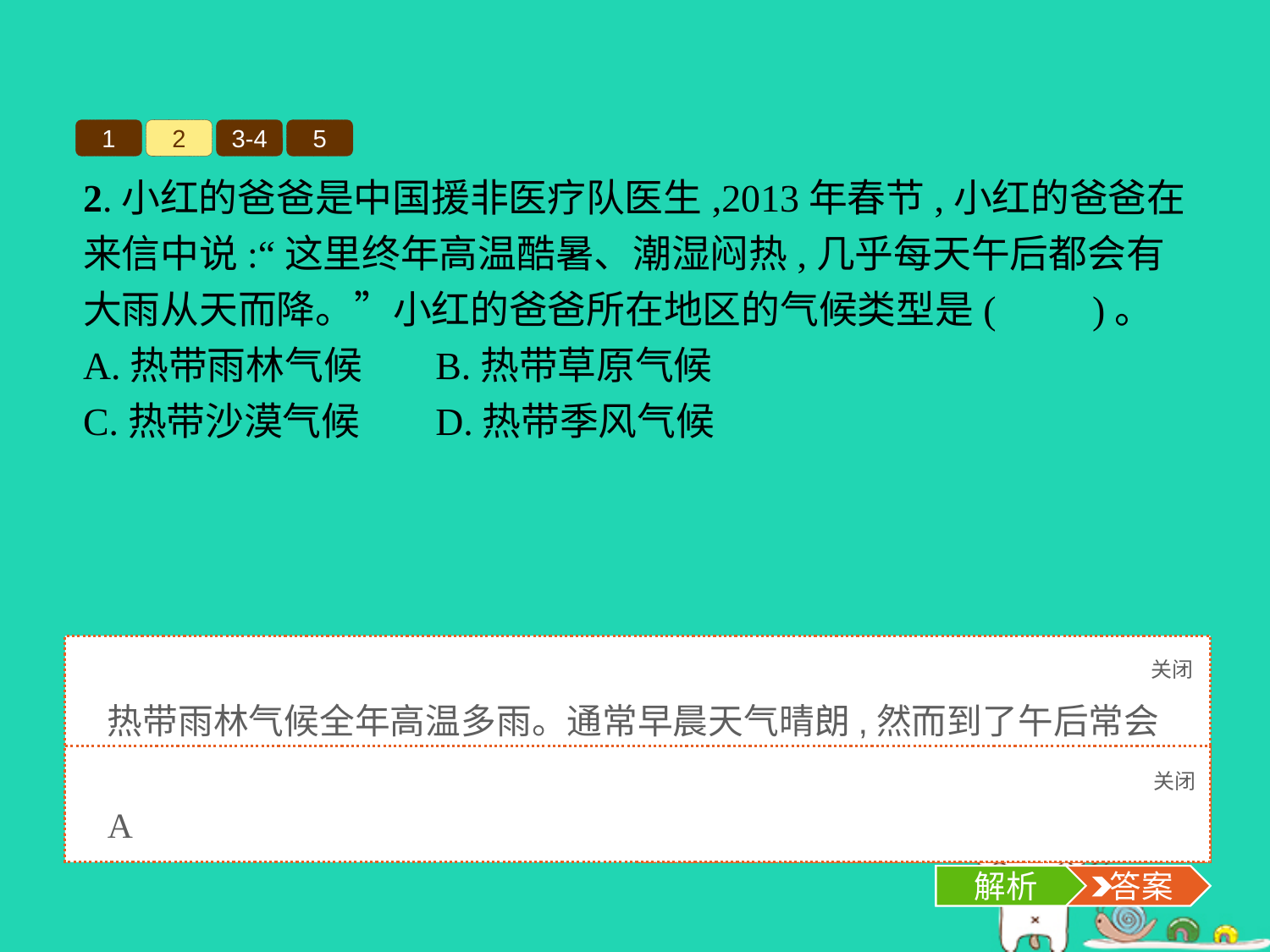

1
2
3-4
5
2.小红的爸爸是中国援非医疗队医生,2013年春节,小红的爸爸在来信中说:“这里终年高温酷暑、潮湿闷热,几乎每天午后都会有大雨从天而降。”小红的爸爸所在地区的气候类型是(　　)。
A.热带雨林气候	B.热带草原气候
C.热带沙漠气候	D.热带季风气候

关闭
解析

热带雨林气候全年高温多雨。通常早晨天气晴朗,然而到了午后常会出现倾盆大雨。这种天气过程几乎天天如此。

关闭
解析
  答案

A
解析
  答案